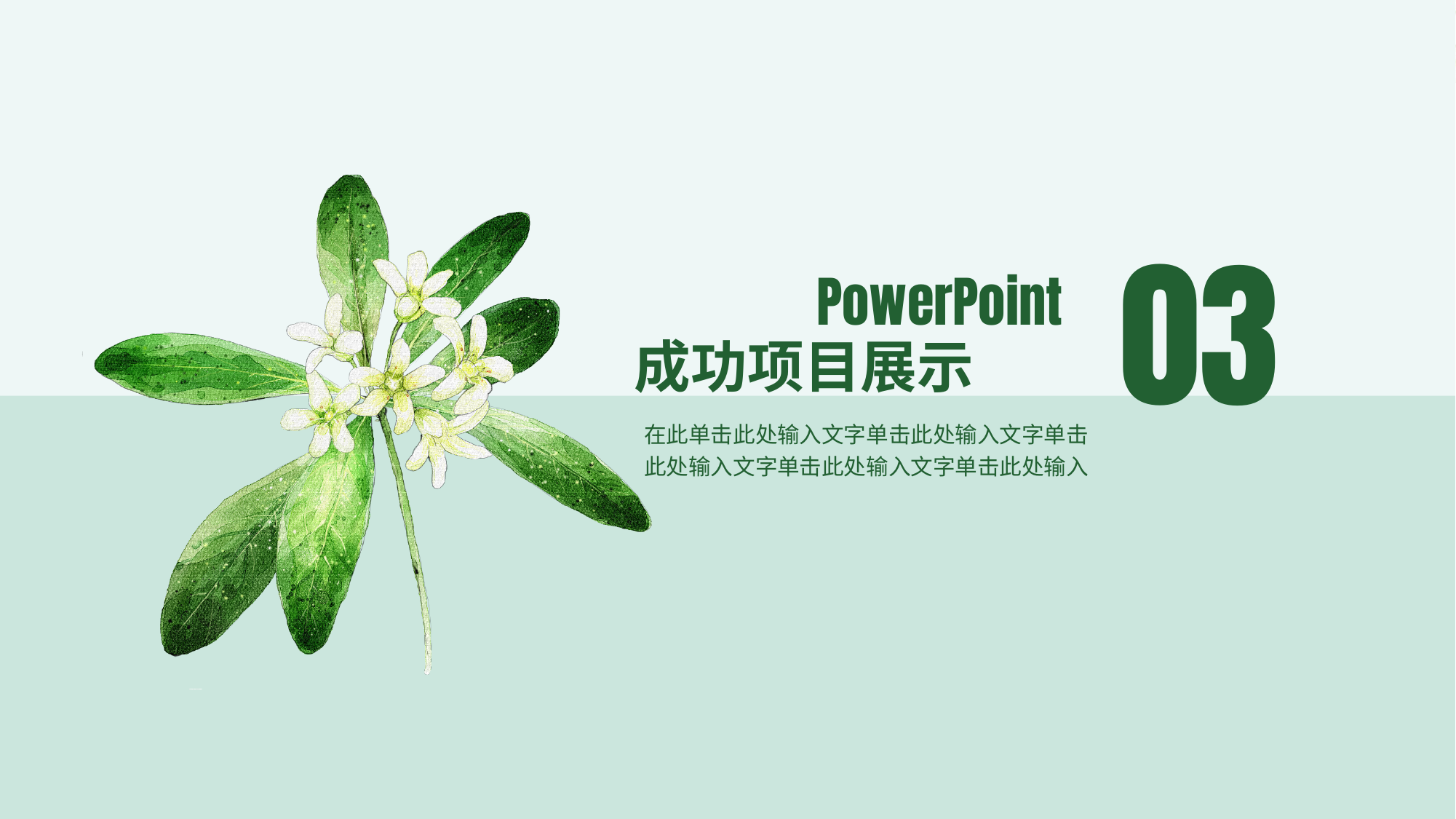

03
PowerPoint
成功项目展示
在此单击此处输入文字单击此处输入文字单击此处输入文字单击此处输入文字单击此处输入